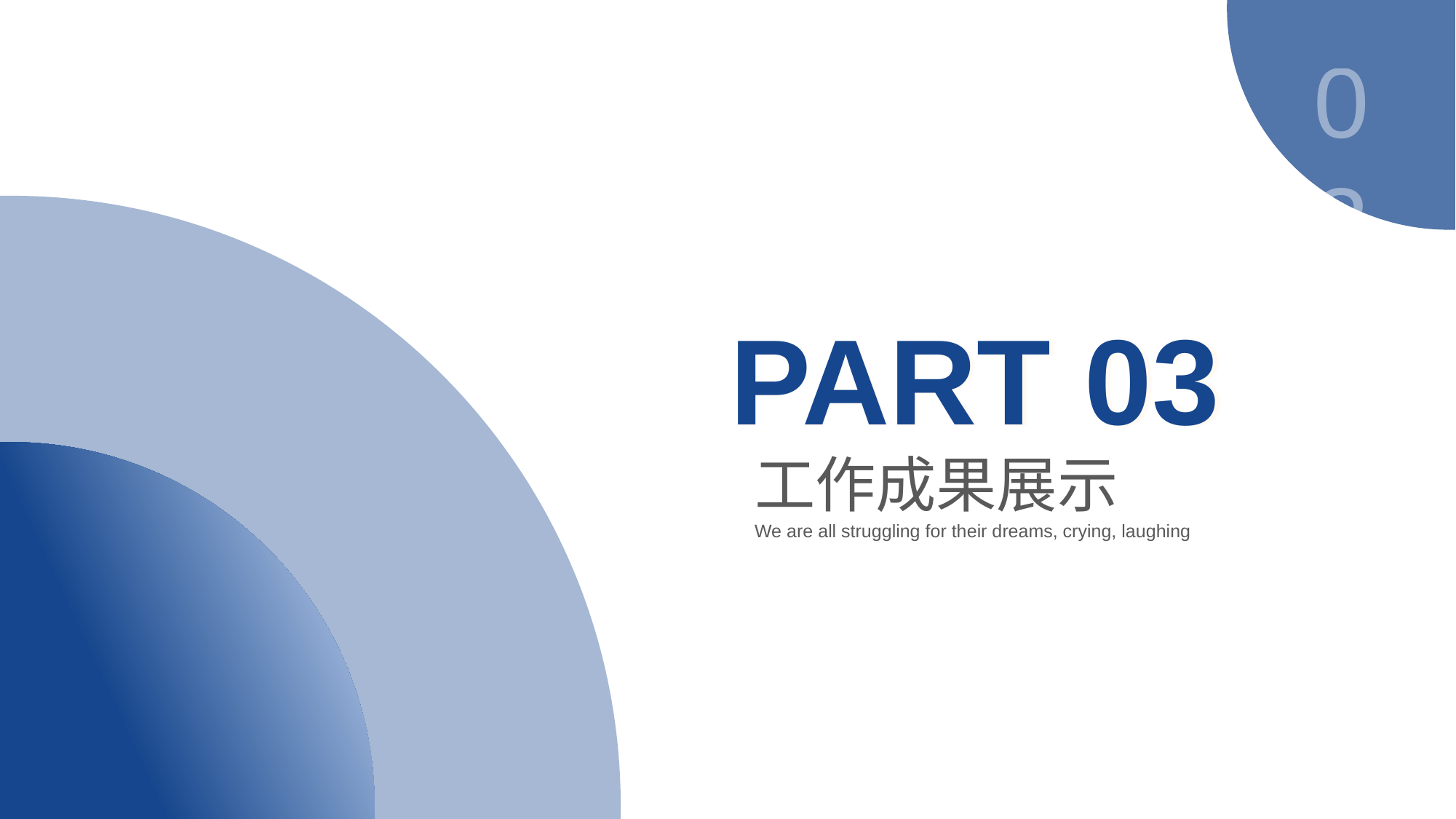

03

PART 03
工作成果展示
We are all struggling for their dreams, crying, laughing